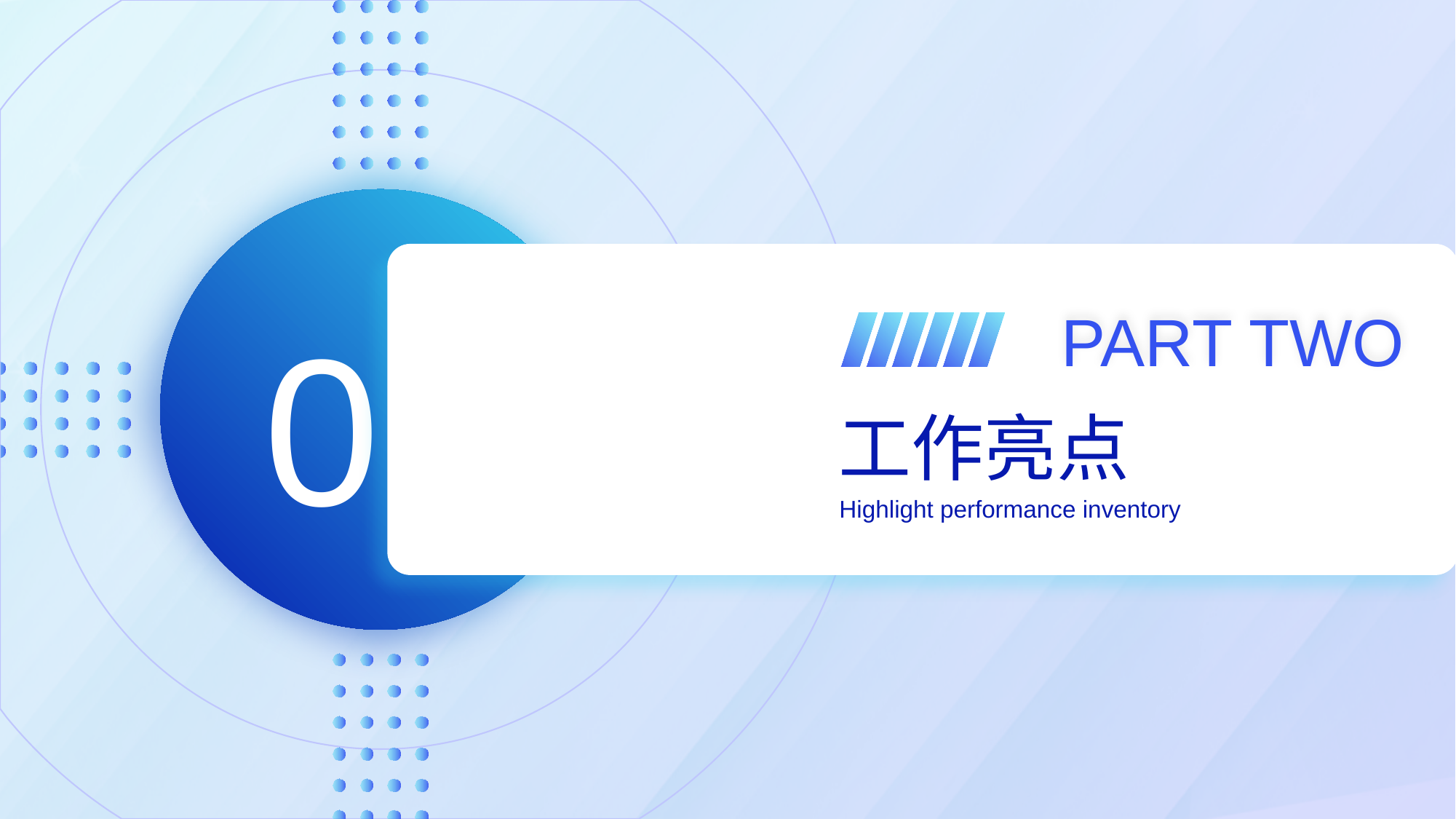

PART TWO

工作亮点
Highlight performance inventory
02